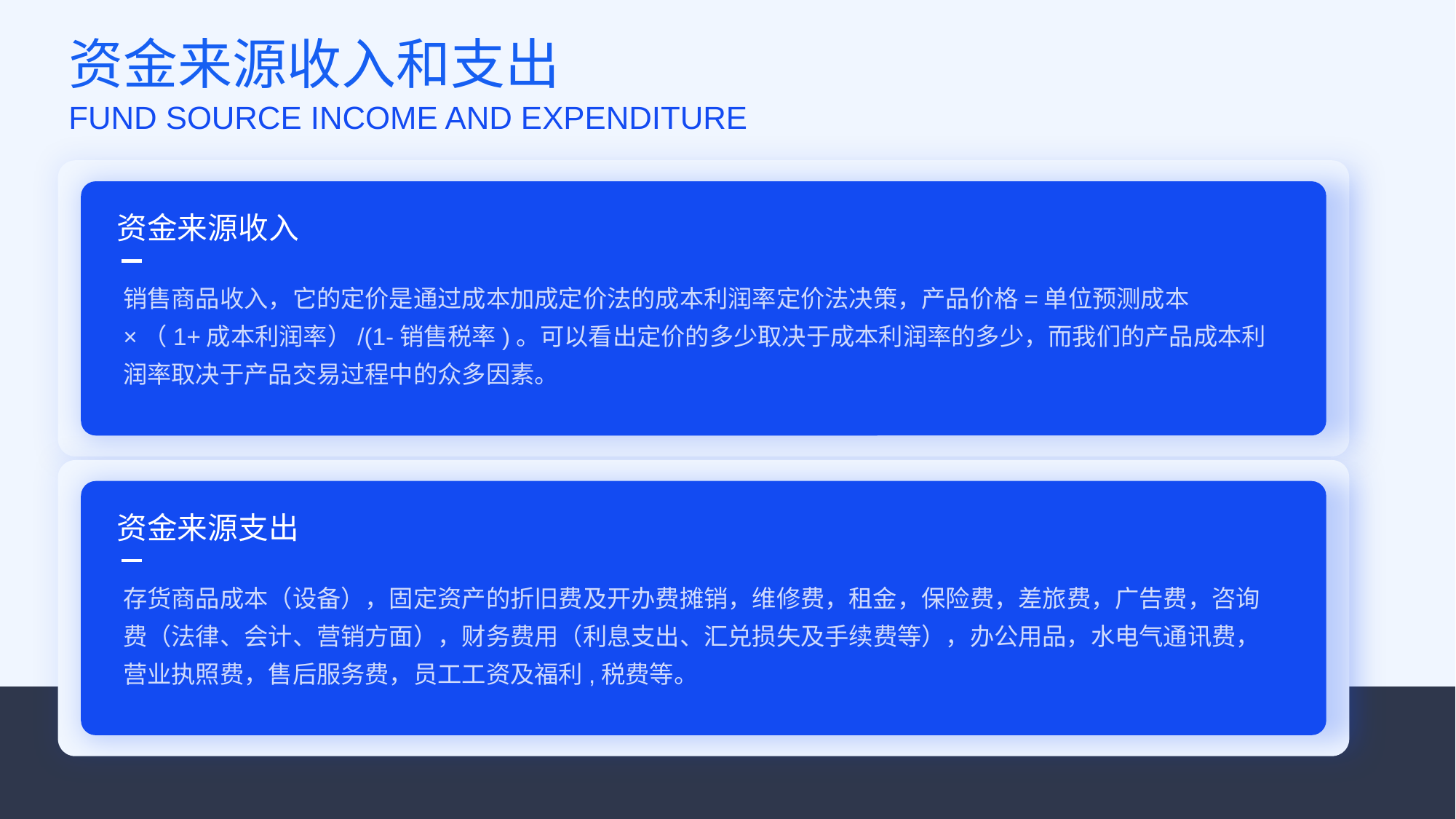

资金来源收入和支出
FUND SOURCE INCOME AND EXPENDITURE

资金来源收入
销售商品收入，它的定价是通过成本加成定价法的成本利润率定价法决策，产品价格=单位预测成本×（1+成本利润率）/(1-销售税率)。可以看出定价的多少取决于成本利润率的多少，而我们的产品成本利润率取决于产品交易过程中的众多因素。

资金来源支出
存货商品成本（设备），固定资产的折旧费及开办费摊销，维修费，租金，保险费，差旅费，广告费，咨询费（法律、会计、营销方面），财务费用（利息支出、汇兑损失及手续费等），办公用品，水电气通讯费，营业执照费，售后服务费，员工工资及福利,税费等。